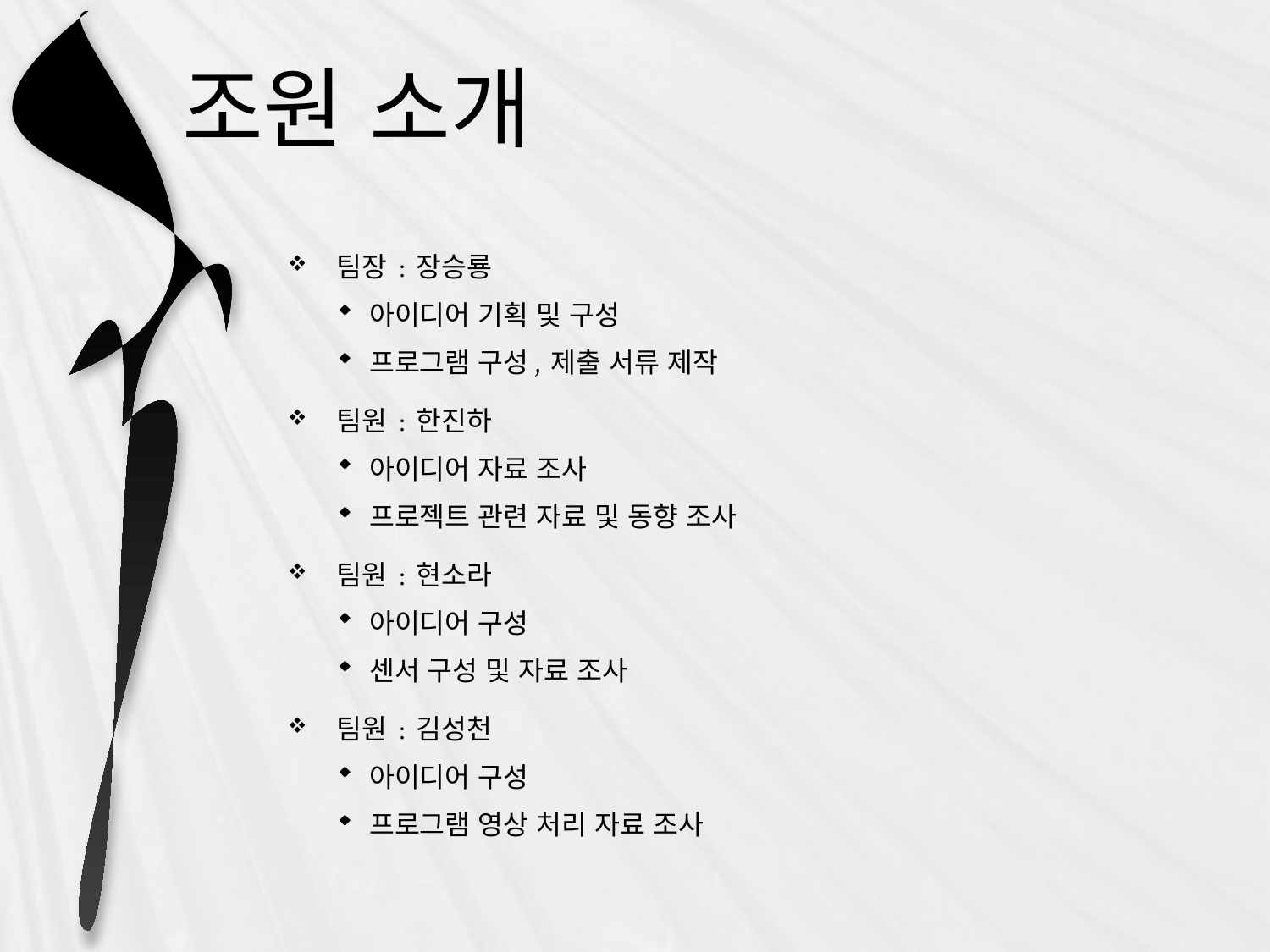

# 조원 소개
팀장 : 장승룡
아이디어 기획 및 구성
프로그램 구성, 제출 서류 제작
팀원 : 한진하
아이디어 자료 조사
프로젝트 관련 자료 및 동향 조사
팀원 : 현소라
아이디어 구성
센서 구성 및 자료 조사
팀원 : 김성천
아이디어 구성
프로그램 영상 처리 자료 조사